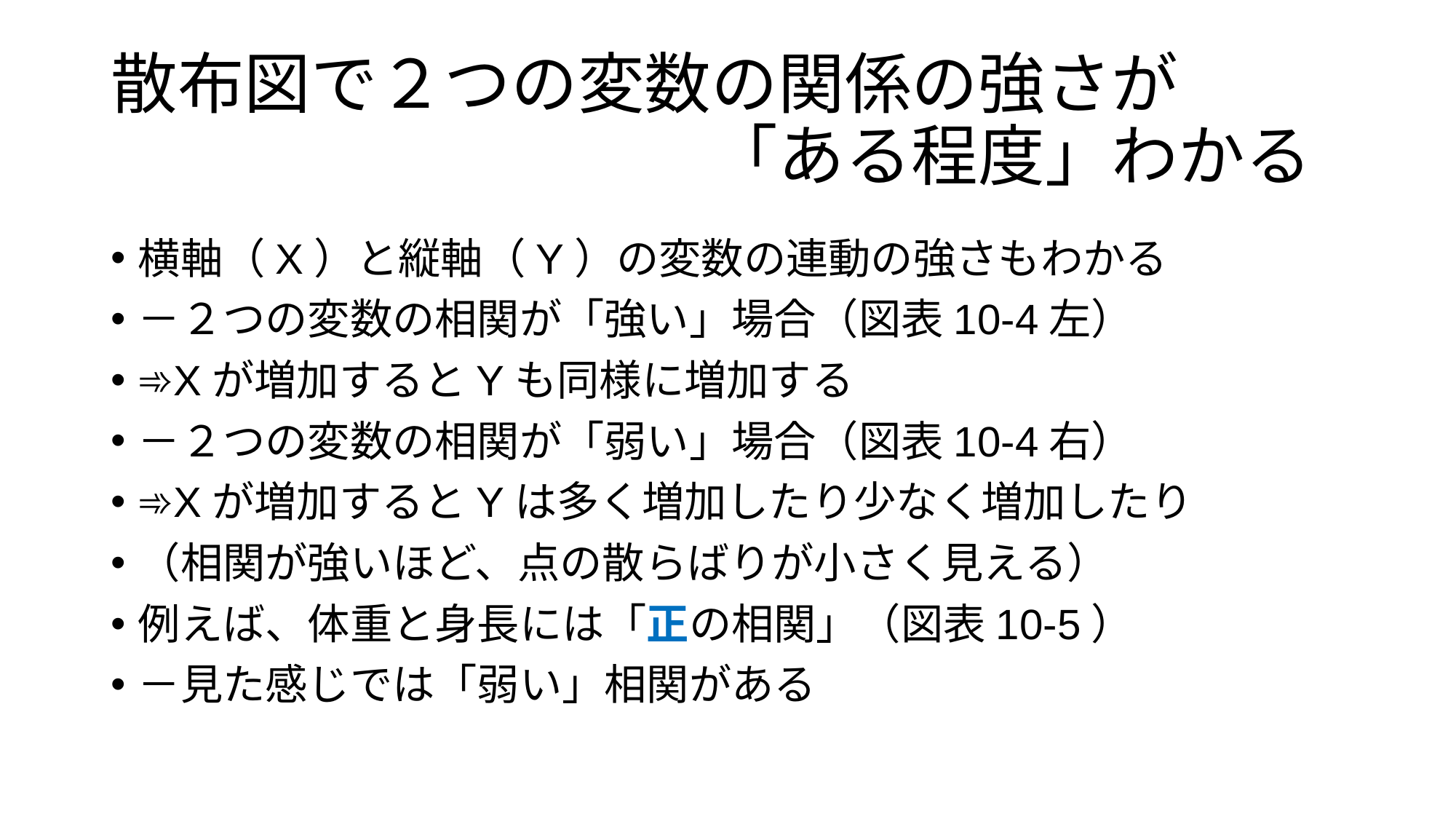

# 散布図で２つの変数の関係の強さが 　　　　　　　　　「ある程度」わかる
横軸（X）と縦軸（Y）の変数の連動の強さもわかる
－２つの変数の相関が「強い」場合（図表10-4左）
➾Xが増加するとYも同様に増加する
－２つの変数の相関が「弱い」場合（図表10-4右）
➾Xが増加するとYは多く増加したり少なく増加したり
（相関が強いほど、点の散らばりが小さく見える）
例えば、体重と身長には「正の相関」（図表10-5）
－見た感じでは「弱い」相関がある

7